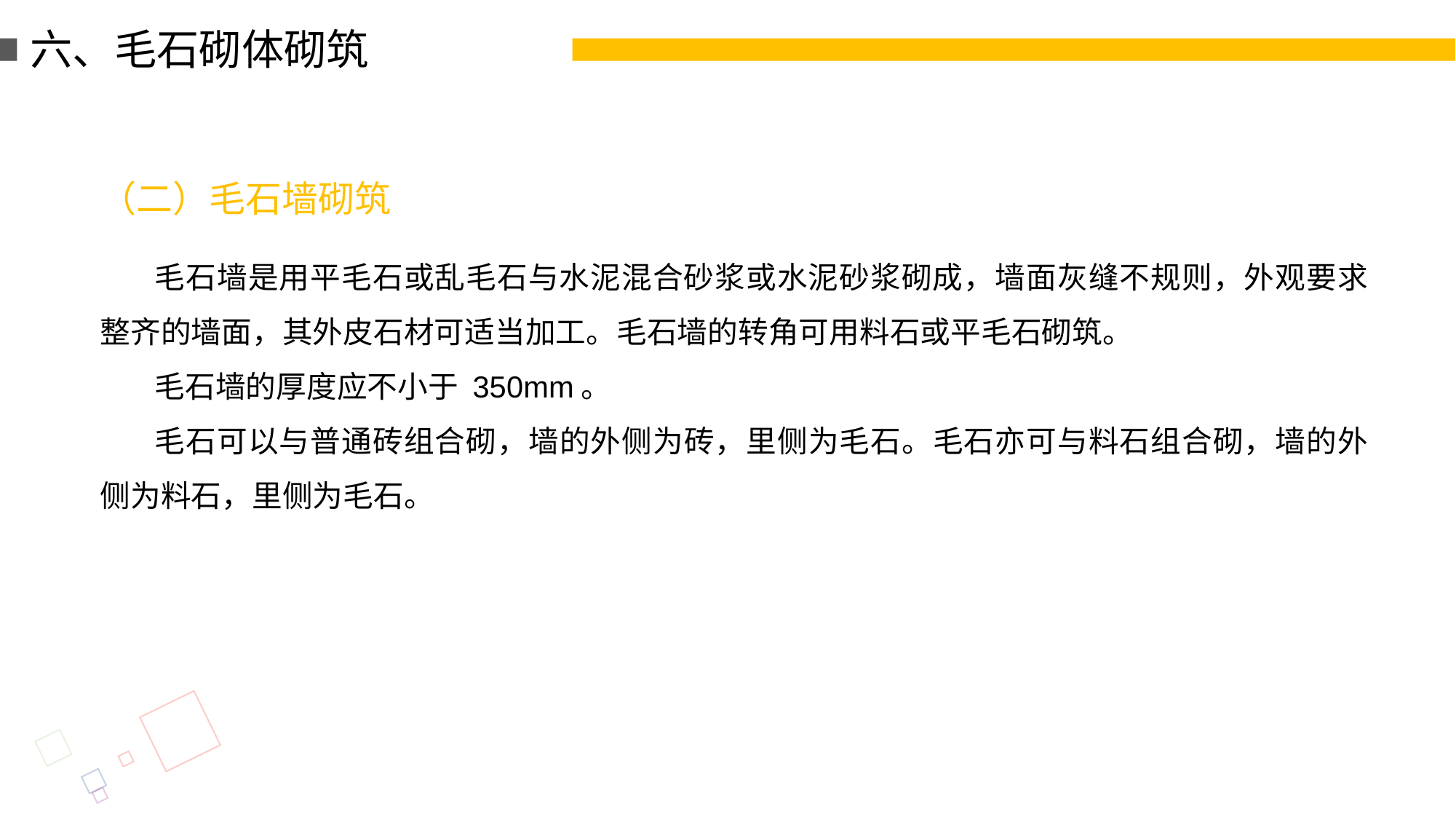

六、毛石砌体砌筑
（二）毛石墙砌筑
毛石墙是用平毛石或乱毛石与水泥混合砂浆或水泥砂浆砌成，墙面灰缝不规则，外观要求整齐的墙面，其外皮石材可适当加工。毛石墙的转角可用料石或平毛石砌筑。
毛石墙的厚度应不小于 350mm。
毛石可以与普通砖组合砌，墙的外侧为砖，里侧为毛石。毛石亦可与料石组合砌，墙的外侧为料石，里侧为毛石。